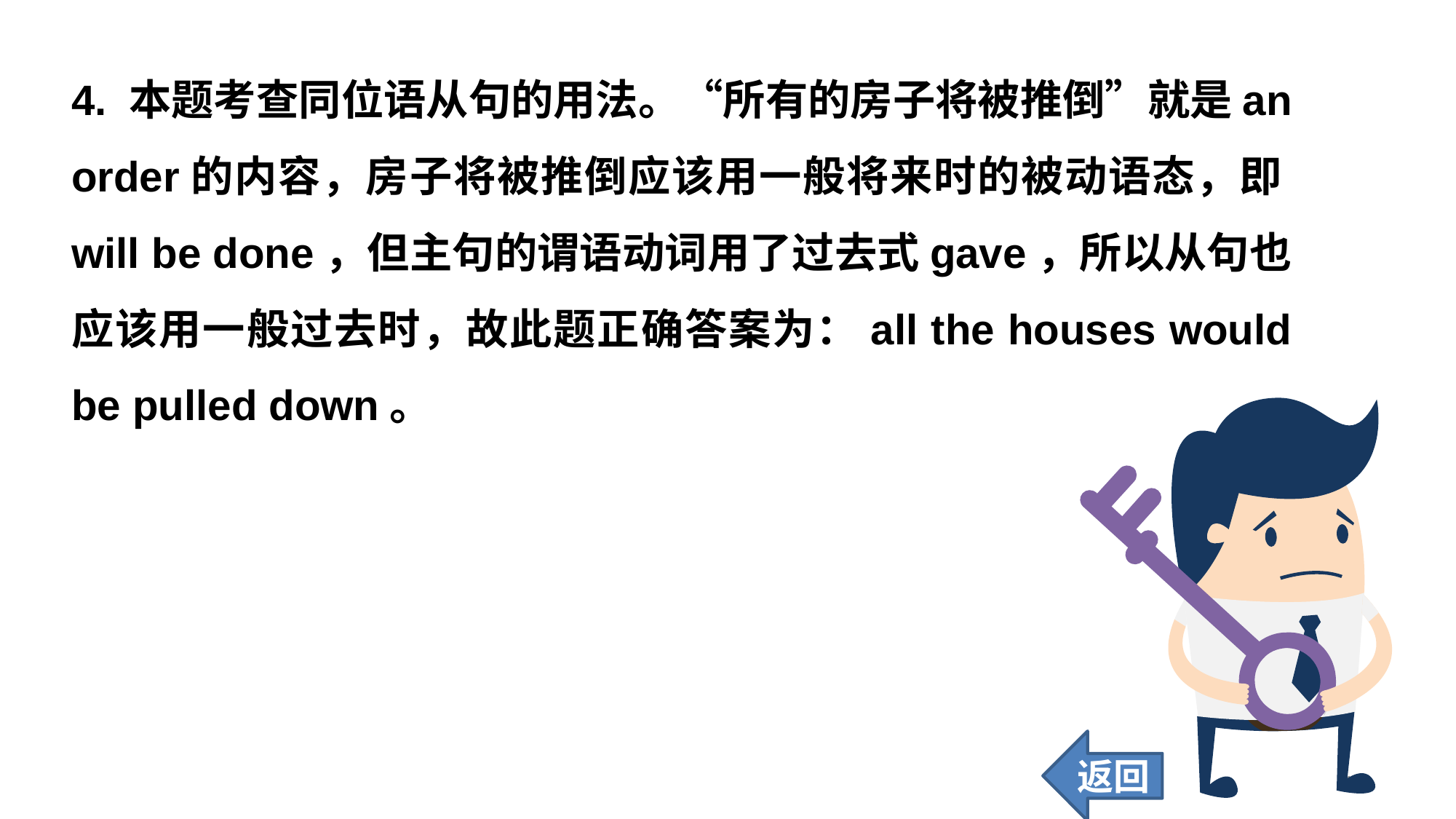

4. 本题考查同位语从句的用法。“所有的房子将被推倒”就是an order的内容，房子将被推倒应该用一般将来时的被动语态，即will be done，但主句的谓语动词用了过去式gave，所以从句也应该用一般过去时，故此题正确答案为：all the houses would be pulled down。

返回
134